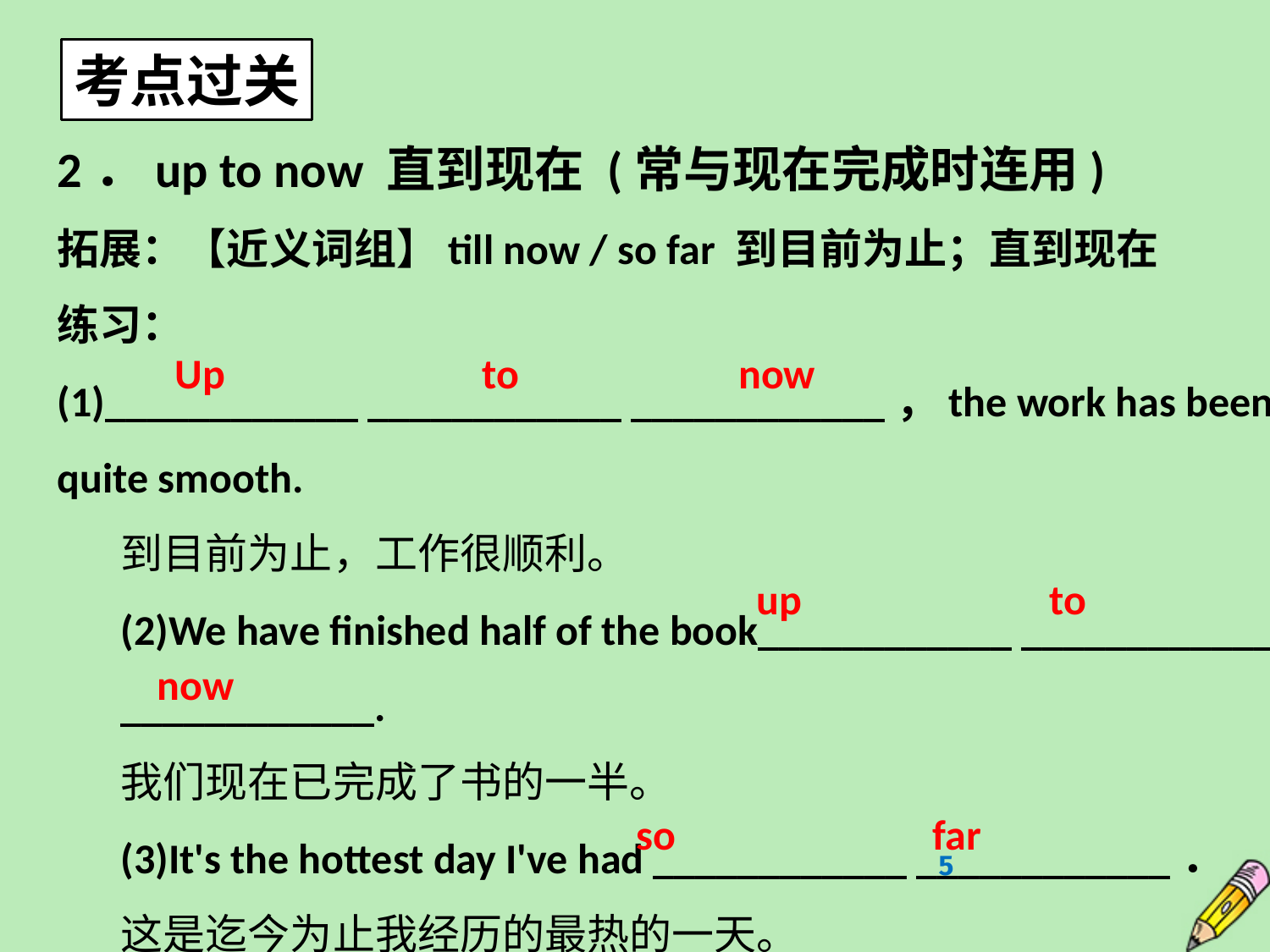

考点过关
2．up to now 直到现在 (常与现在完成时连用)
拓展：【近义词组】till now / so far 到目前为止；直到现在
练习：
(1)____________ ____________ ____________，the work has been quite smooth.
到目前为止，工作很顺利。
(2)We have finished half of the book____________ ____________ ____________.
我们现在已完成了书的一半。
(3)It's the hottest day I've had ____________ ____________．
这是迄今为止我经历的最热的一天。
Up                           to                       now
up                          to
now
so                           far
5